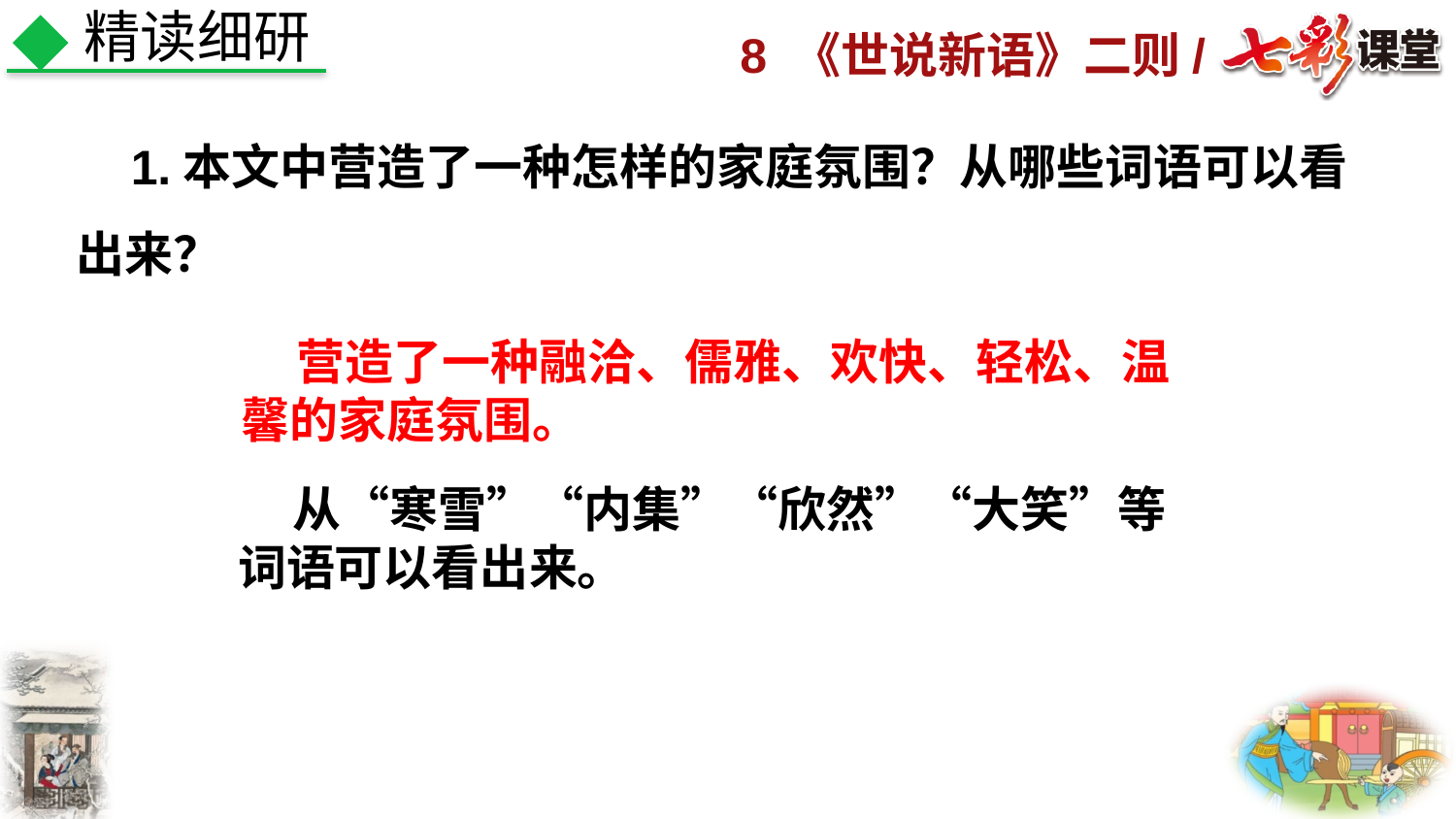

精读细研

    1.本文中营造了一种怎样的家庭氛围？从哪些词语可以看出来？
    营造了一种融洽、儒雅、欢快、轻松、温馨的家庭氛围。
    从“寒雪”“内集”“欣然”“大笑”等词语可以看出来。